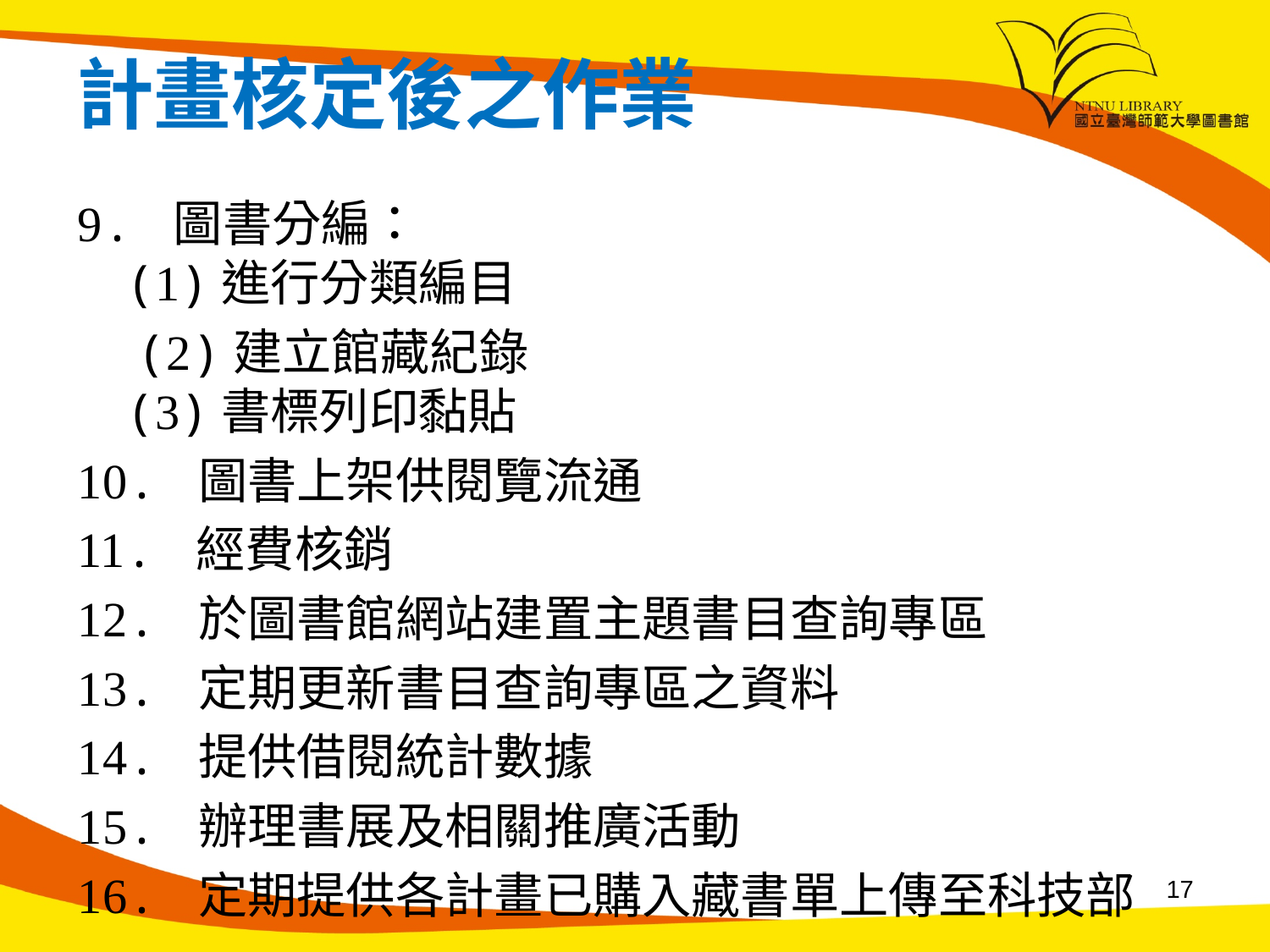

# 計畫核定後之作業
9. 圖書分編：
(1)進行分類編目
  (2)建立館藏紀錄
(3)書標列印黏貼
10. 圖書上架供閱覽流通
11. 經費核銷
12. 於圖書館網站建置主題書目查詢專區
13. 定期更新書目查詢專區之資料
14. 提供借閱統計數據
15. 辦理書展及相關推廣活動
16. 定期提供各計畫已購入藏書單上傳至科技部

17